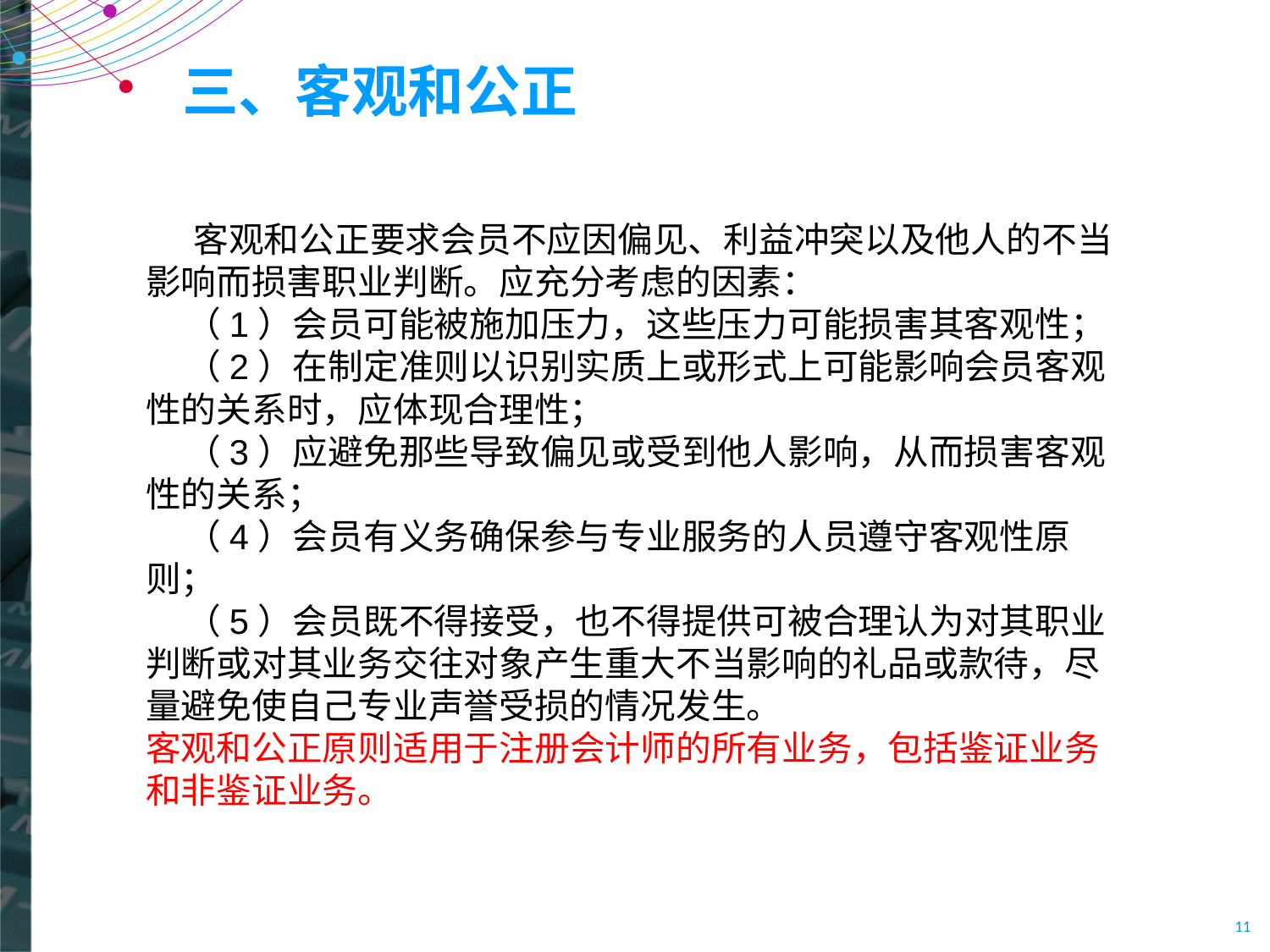

# 三、客观和公正

     客观和公正要求会员不应因偏见、利益冲突以及他人的不当影响而损害职业判断。应充分考虑的因素：
    （1）会员可能被施加压力，这些压力可能损害其客观性；
    （2）在制定准则以识别实质上或形式上可能影响会员客观性的关系时，应体现合理性；
    （3）应避免那些导致偏见或受到他人影响，从而损害客观性的关系；
    （4）会员有义务确保参与专业服务的人员遵守客观性原则；
    （5）会员既不得接受，也不得提供可被合理认为对其职业判断或对其业务交往对象产生重大不当影响的礼品或款待，尽量避免使自己专业声誉受损的情况发生。
客观和公正原则适用于注册会计师的所有业务，包括鉴证业务和非鉴证业务。